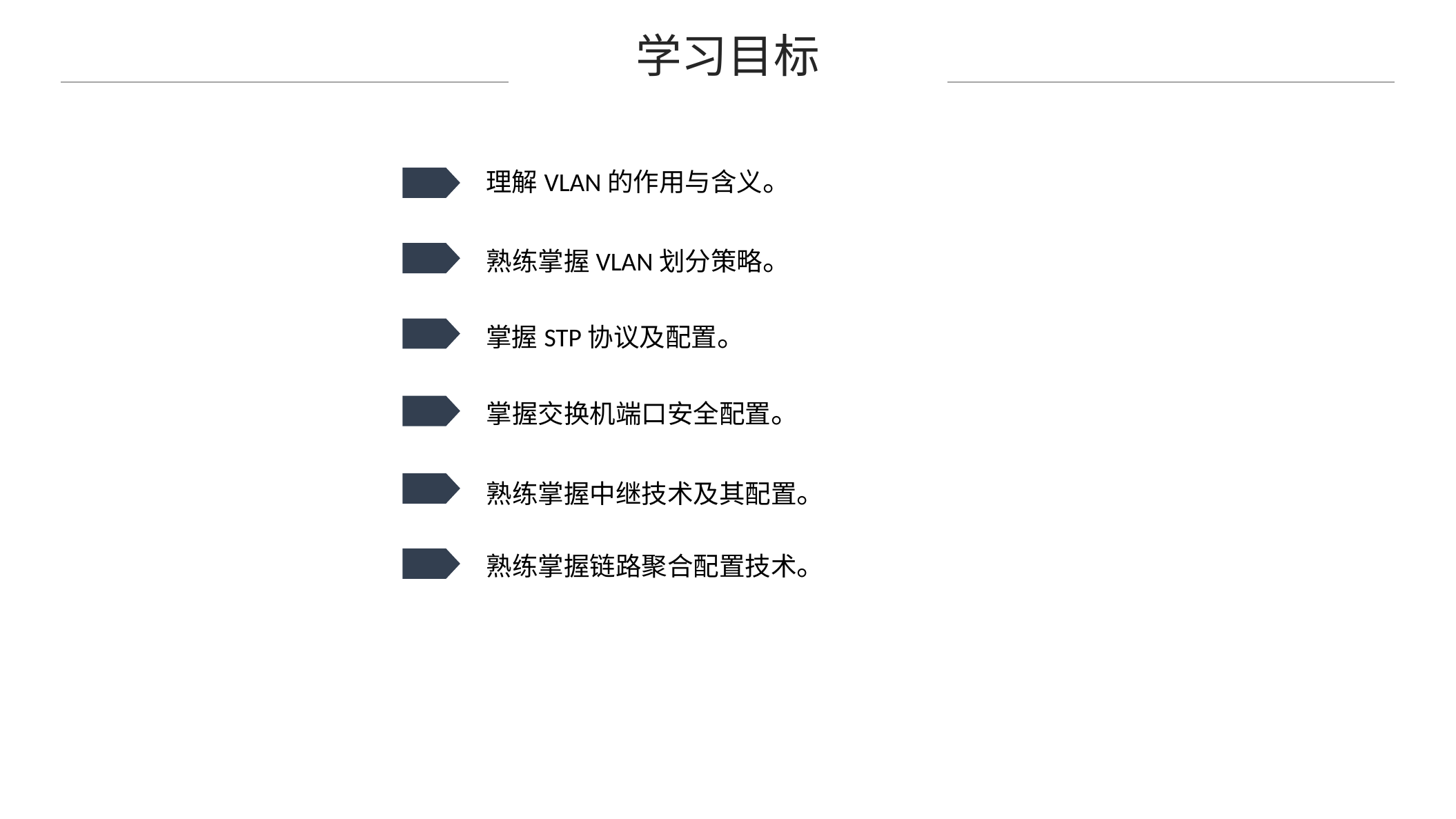

学习目标
理解VLAN的作用与含义。

熟练掌握VLAN划分策略。

掌握STP协议及配置。

掌握交换机端口安全配置。

熟练掌握中继技术及其配置。

熟练掌握链路聚合配置技术。